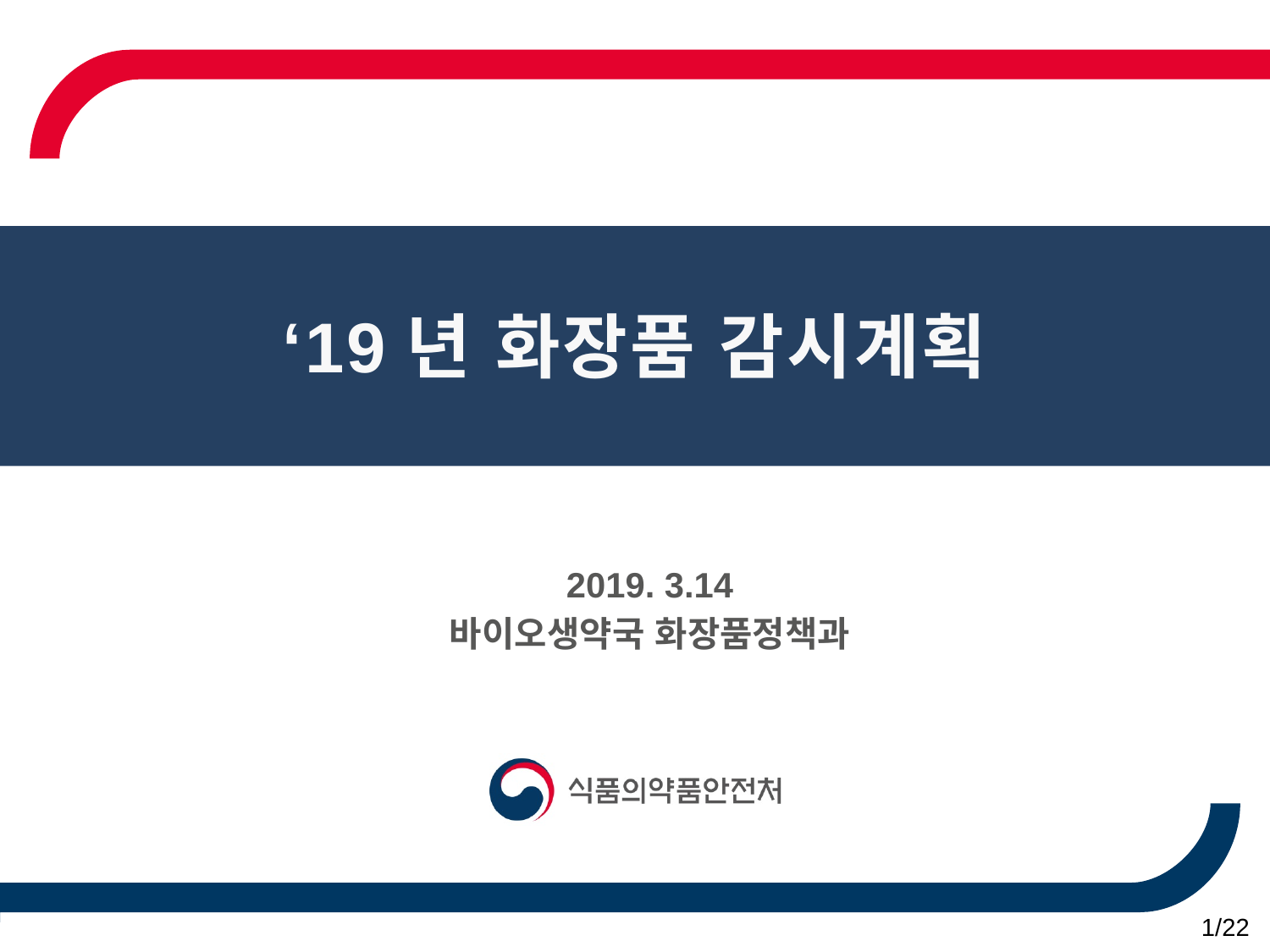

# ‘19년 화장품 감시계획
2019. 3.14
바이오생약국 화장품정책과
  1/22